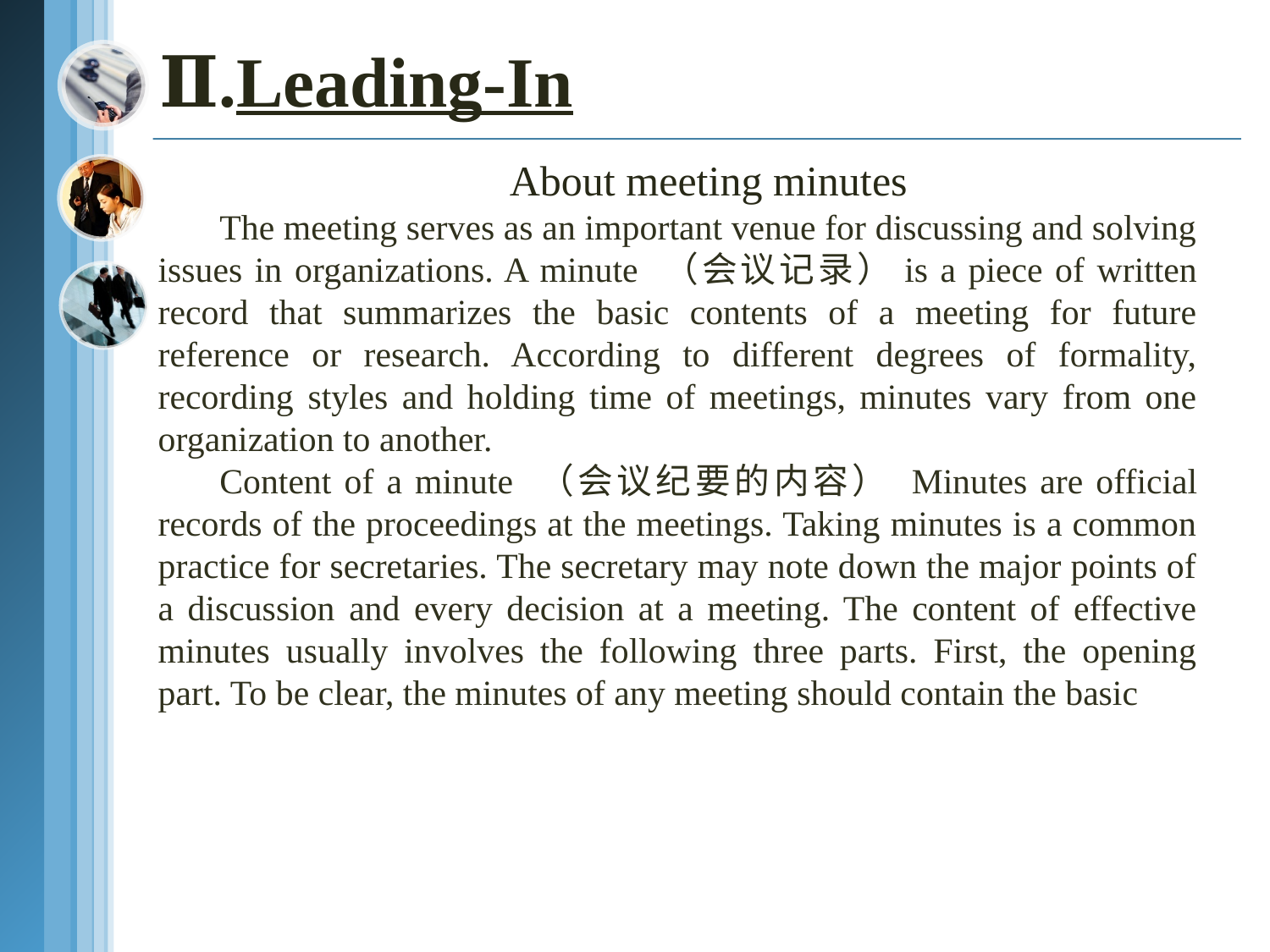

# Ⅱ.Leading-In

About meeting minutes
The meeting serves as an important venue for discussing and solving issues in organizations. A minute （会议记录）is a piece of written record that summarizes the basic contents of a meeting for future reference or research. According to different degrees of formality, recording styles and holding time of meetings, minutes vary from one organization to another.
Content of a minute （会议纪要的内容） Minutes are official records of the proceedings at the meetings. Taking minutes is a common practice for secretaries. The secretary may note down the major points of a discussion and every decision at a meeting. The content of effective minutes usually involves the following three parts. First, the opening part. To be clear, the minutes of any meeting should contain the basic